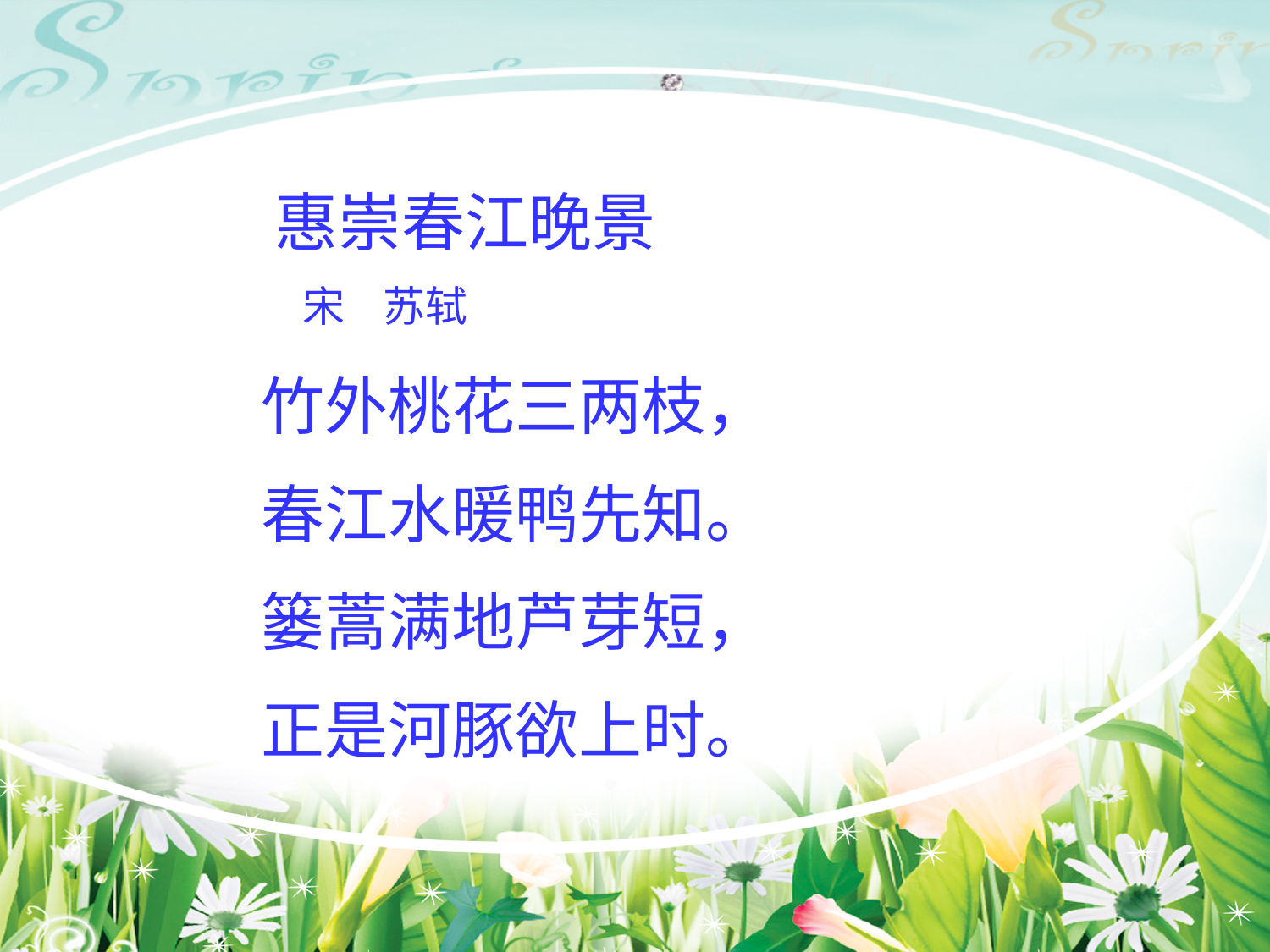

惠崇春江晚景
      宋    苏轼
  竹外桃花三两枝，
  春江水暖鸭先知。
  篓蒿满地芦芽短，
  正是河豚欲上时。